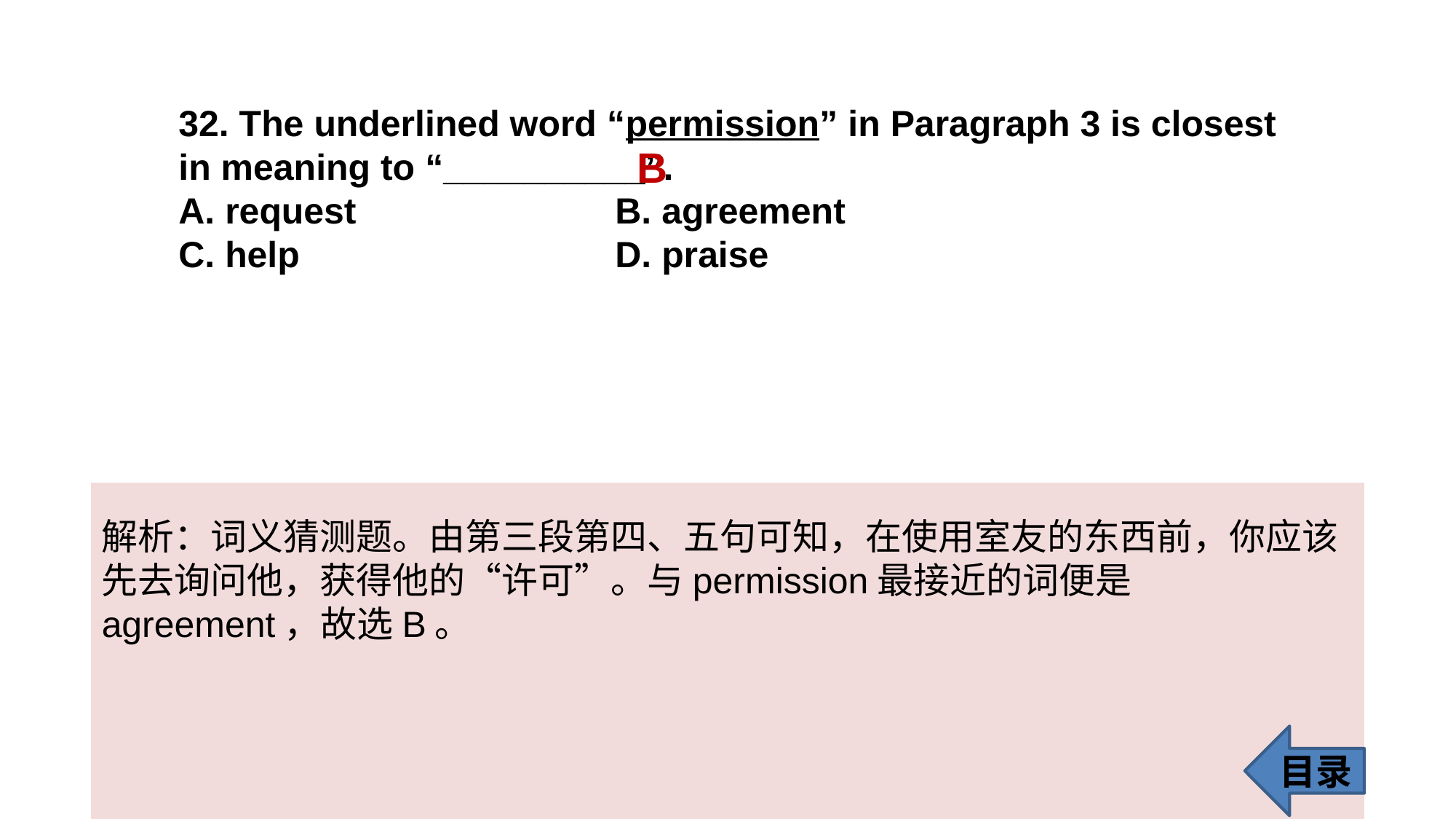

32. The underlined word “permission” in Paragraph 3 is closest in meaning to “__________”.
A. request 			B. agreement
C. help 			D. praise
B

解析：词义猜测题。由第三段第四、五句可知，在使用室友的东西前，你应该先去询问他，获得他的“许可”。与permission最接近的词便是agreement，故选B。
目录
35